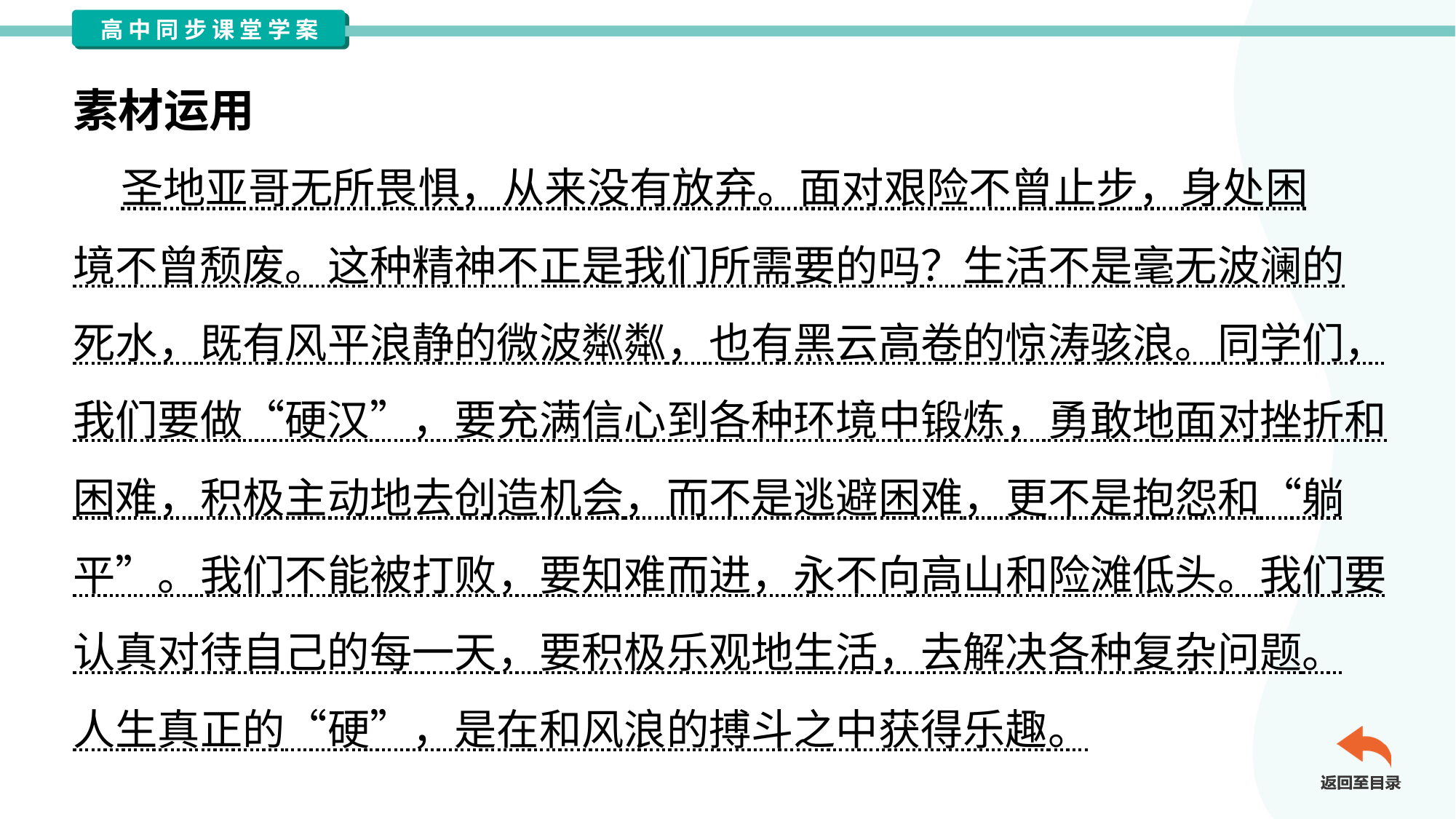

素材运用
    圣地亚哥无所畏惧，从来没有放弃。面对艰险不曾止步，身处困
境不曾颓废。这种精神不正是我们所需要的吗？生活不是毫无波澜的
死水，既有风平浪静的微波粼粼，也有黑云高卷的惊涛骇浪。同学们，
我们要做“硬汉”，要充满信心到各种环境中锻炼，勇敢地面对挫折和
困难，积极主动地去创造机会，而不是逃避困难，更不是抱怨和“躺
平”。我们不能被打败，要知难而进，永不向高山和险滩低头。我们要
认真对待自己的每一天，要积极乐观地生活，去解决各种复杂问题。
人生真正的“硬”，是在和风浪的搏斗之中获得乐趣。